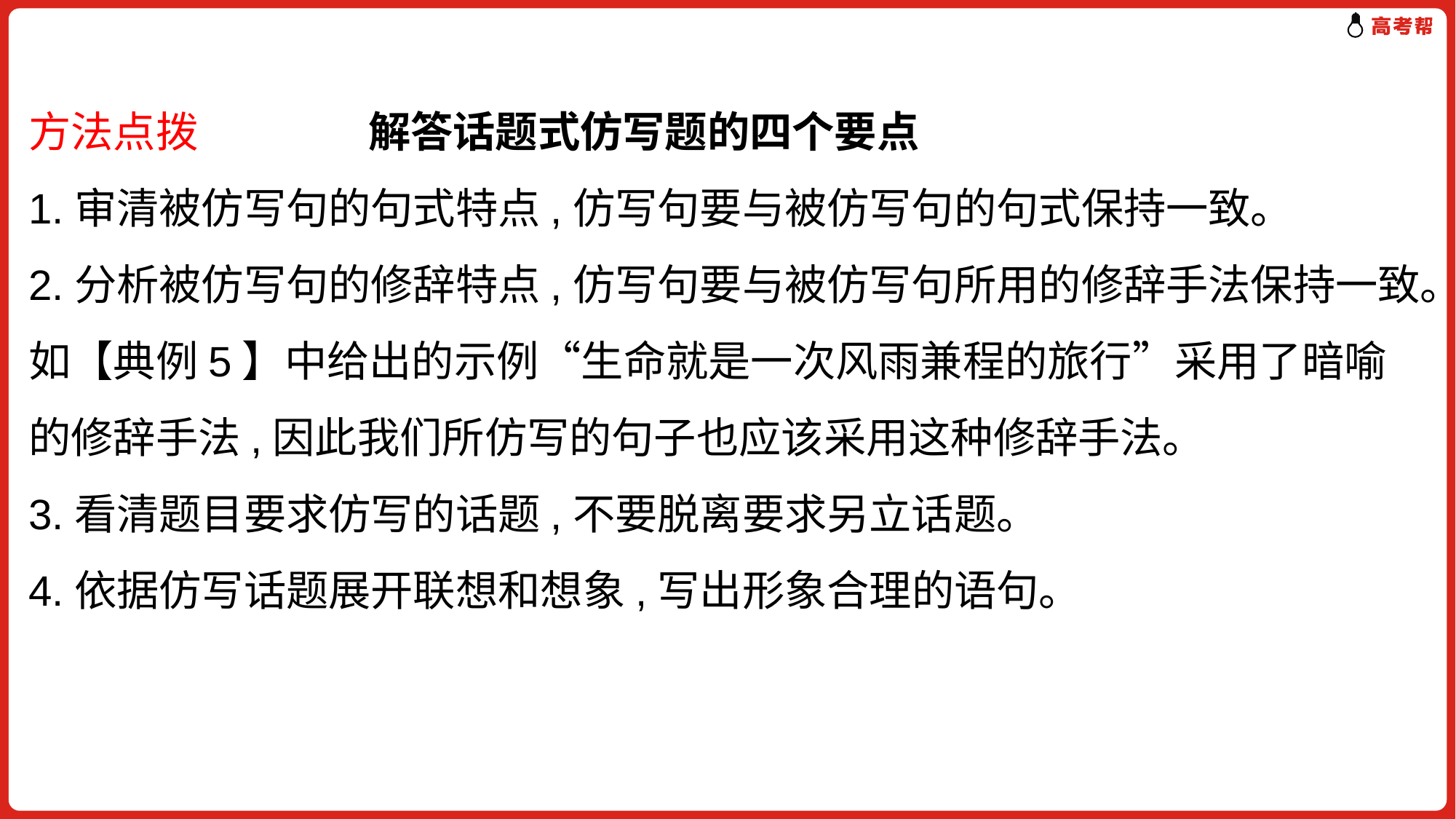

方法点拨                  解答话题式仿写题的四个要点
1.审清被仿写句的句式特点,仿写句要与被仿写句的句式保持一致。
2.分析被仿写句的修辞特点,仿写句要与被仿写句所用的修辞手法保持一致。如【典例5】中给出的示例“生命就是一次风雨兼程的旅行”采用了暗喻的修辞手法,因此我们所仿写的句子也应该采用这种修辞手法。
3.看清题目要求仿写的话题,不要脱离要求另立话题。
4.依据仿写话题展开联想和想象,写出形象合理的语句。